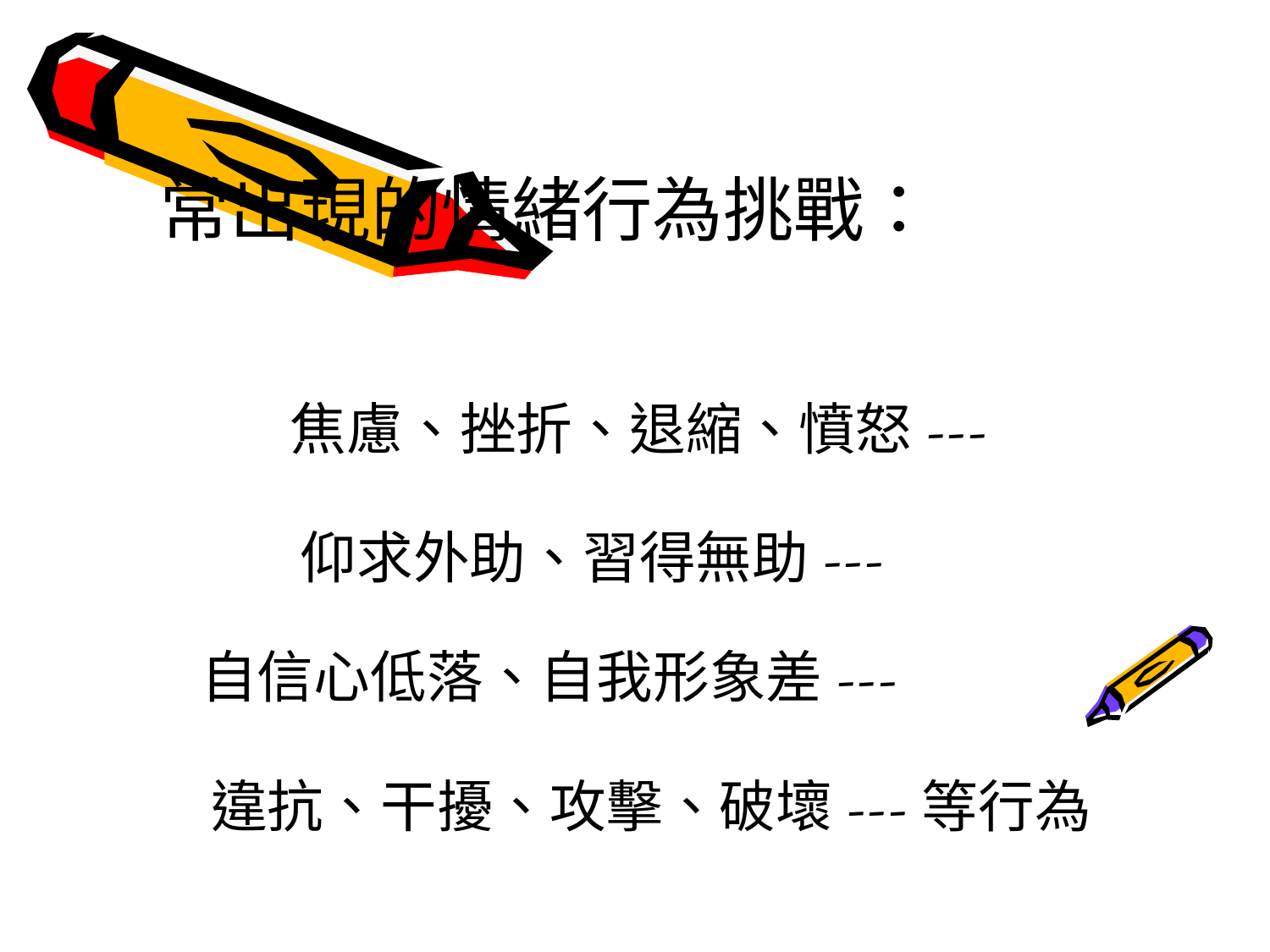

常出現的情緒行為挑戰：
焦慮、挫折、退縮、憤怒---
仰求外助、習得無助---
自信心低落、自我形象差---
違抗、干擾、攻擊、破壞---等行為